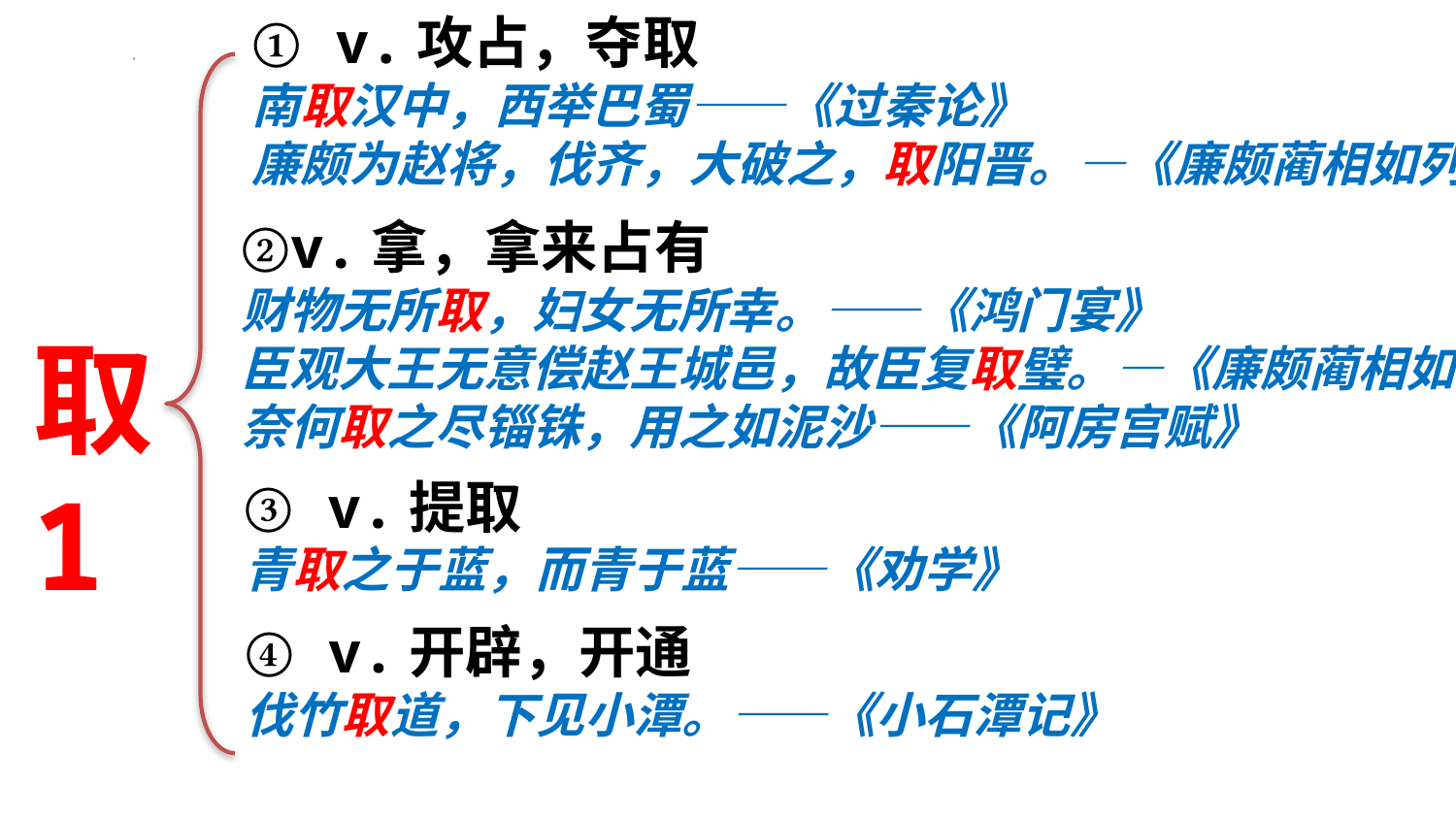

① v.攻占，夺取
南取汉中，西举巴蜀——《过秦论》
廉颇为赵将，伐齐，大破之，取阳晋。—《廉颇蔺相如列传》

②v.拿，拿来占有
财物无所取，妇女无所幸。——《鸿门宴》
臣观大王无意偿赵王城邑，故臣复取璧。—《廉颇蔺相如列传》
奈何取之尽锱铢，用之如泥沙——《阿房宫赋》
取
1
③ v.提取
青取之于蓝，而青于蓝——《劝学》
④ v.开辟，开通
伐竹取道，下见小潭。——《小石潭记》